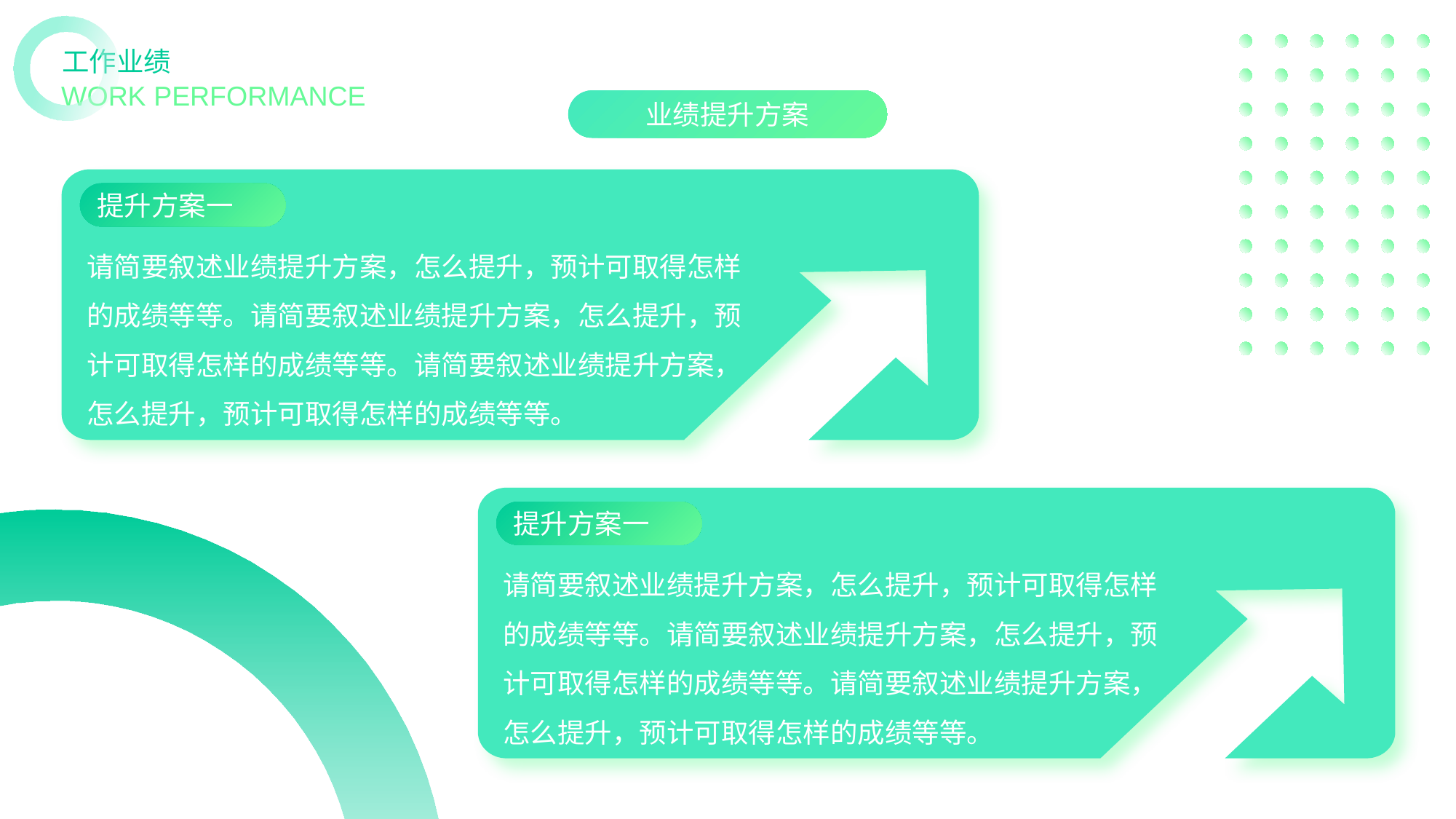

工作业绩
WORK PERFORMANCE
业绩提升方案

提升方案一
请简要叙述业绩提升方案，怎么提升，预计可取得怎样的成绩等等。请简要叙述业绩提升方案，怎么提升，预计可取得怎样的成绩等等。请简要叙述业绩提升方案，怎么提升，预计可取得怎样的成绩等等。

提升方案一
请简要叙述业绩提升方案，怎么提升，预计可取得怎样的成绩等等。请简要叙述业绩提升方案，怎么提升，预计可取得怎样的成绩等等。请简要叙述业绩提升方案，怎么提升，预计可取得怎样的成绩等等。